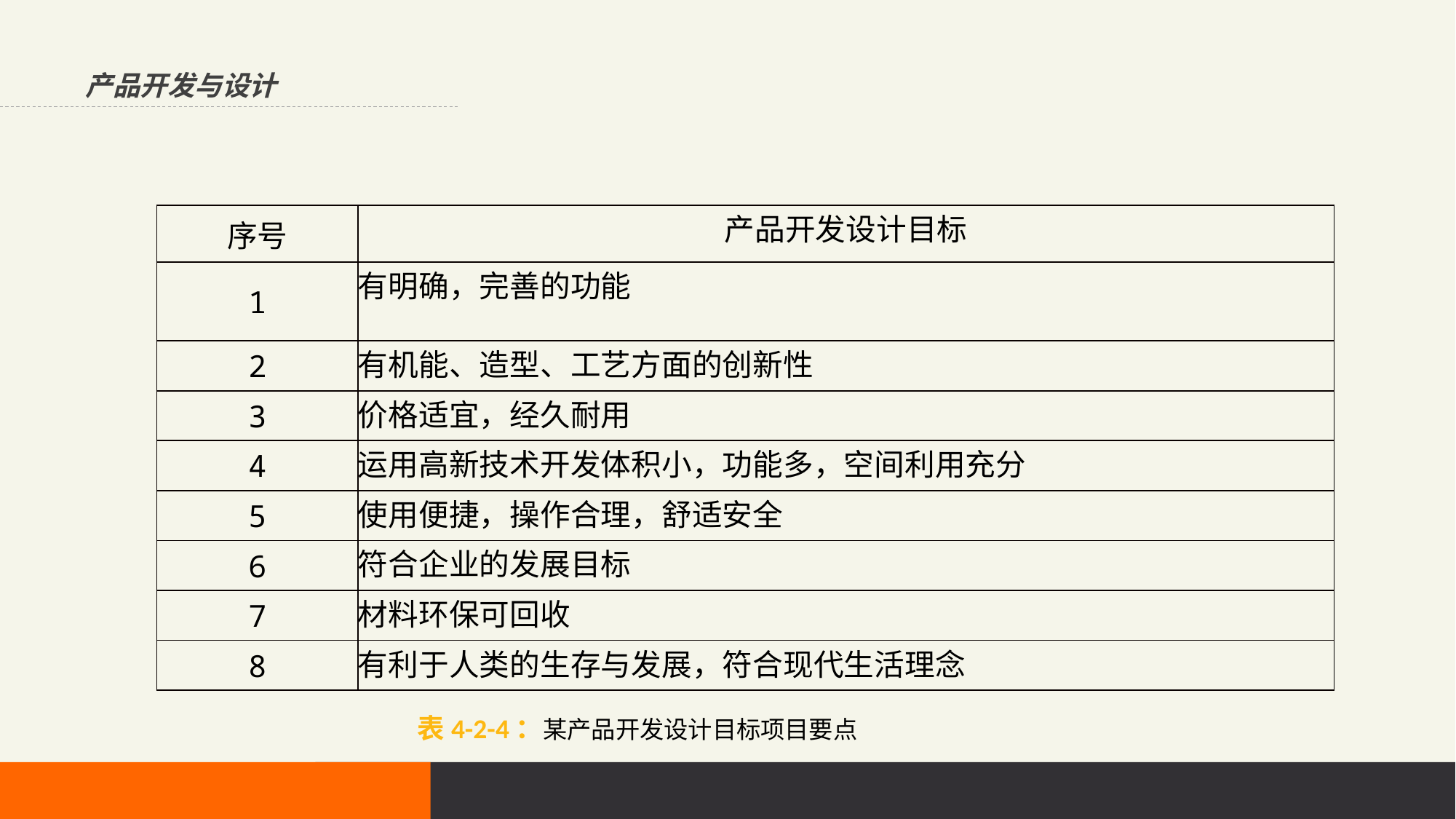

产品开发与设计
| 序号 | 产品开发设计目标 |
| --- | --- |
| 1 | 有明确，完善的功能 |
| 2 | 有机能、造型、工艺方面的创新性 |
| 3 | 价格适宜，经久耐用 |
| 4 | 运用高新技术开发体积小，功能多，空间利用充分 |
| 5 | 使用便捷，操作合理，舒适安全 |
| 6 | 符合企业的发展目标 |
| 7 | 材料环保可回收 |
| 8 | 有利于人类的生存与发展，符合现代生活理念 |
表4-2-4：某产品开发设计目标项目要点